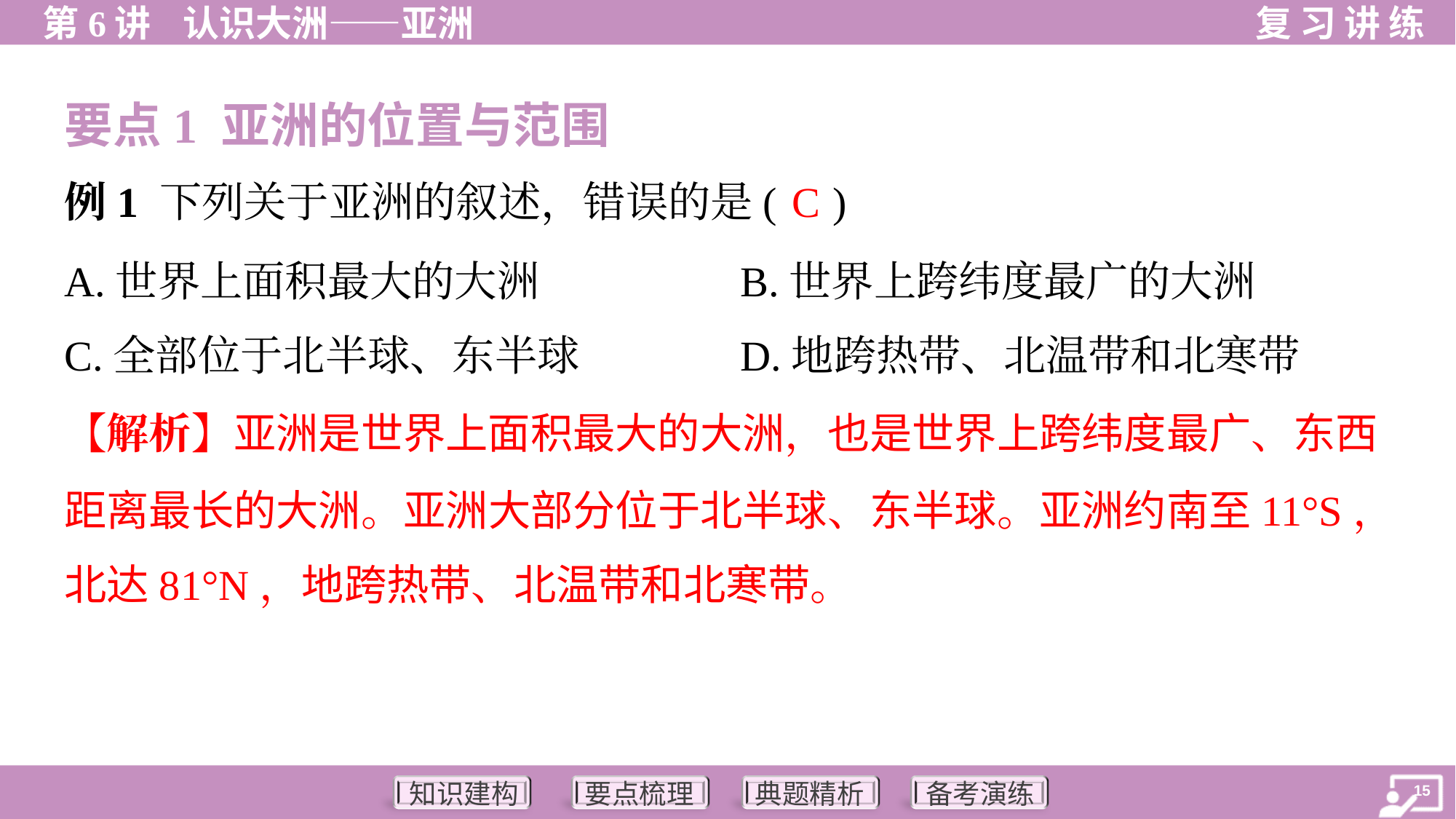

要点1 亚洲的位置与范围
C
例1 下列关于亚洲的叙述，错误的是(     )
A.世界上面积最大的大洲	B.世界上跨纬度最广的大洲
C.全部位于北半球、东半球	D.地跨热带、北温带和北寒带
【解析】亚洲是世界上面积最大的大洲，也是世界上跨纬度最广、东西
距离最长的大洲。亚洲大部分位于北半球、东半球。亚洲约南至11°S，
北达81°N，地跨热带、北温带和北寒带。